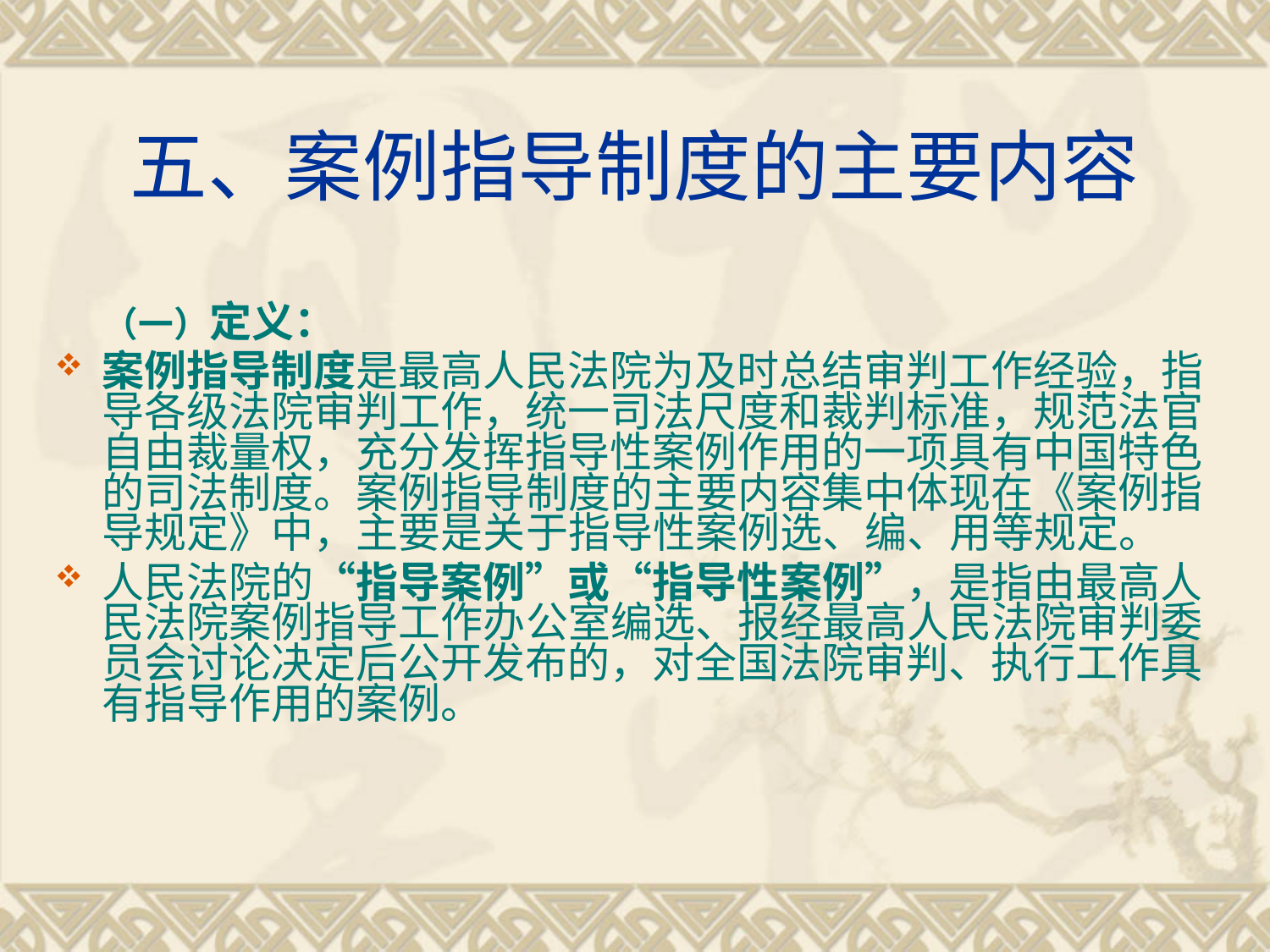

# 五、案例指导制度的主要内容

     （一）定义：
案例指导制度是最高人民法院为及时总结审判工作经验，指导各级法院审判工作，统一司法尺度和裁判标准，规范法官自由裁量权，充分发挥指导性案例作用的一项具有中国特色的司法制度。案例指导制度的主要内容集中体现在《案例指导规定》中，主要是关于指导性案例选、编、用等规定。
人民法院的“指导案例”或“指导性案例”，是指由最高人民法院案例指导工作办公室编选、报经最高人民法院审判委员会讨论决定后公开发布的，对全国法院审判、执行工作具有指导作用的案例。